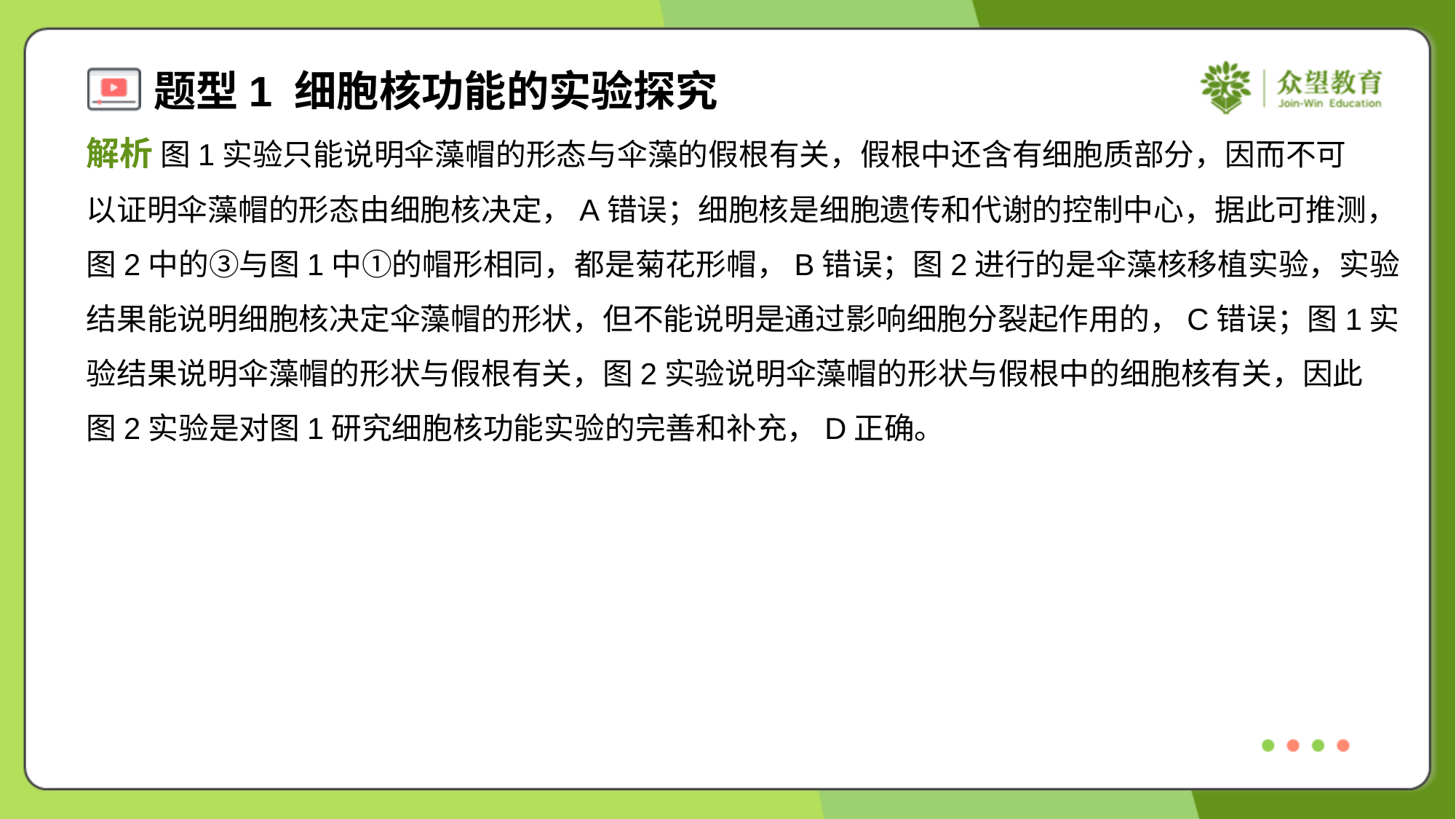

解析 图1实验只能说明伞藻帽的形态与伞藻的假根有关，假根中还含有细胞质部分，因而不可
以证明伞藻帽的形态由细胞核决定，A错误；细胞核是细胞遗传和代谢的控制中心，据此可推测，
图2中的③与图1中①的帽形相同，都是菊花形帽，B错误；图2进行的是伞藻核移植实验，实验
结果能说明细胞核决定伞藻帽的形状，但不能说明是通过影响细胞分裂起作用的，C错误；图1实
验结果说明伞藻帽的形状与假根有关，图2实验说明伞藻帽的形状与假根中的细胞核有关，因此
图2实验是对图1研究细胞核功能实验的完善和补充，D正确。